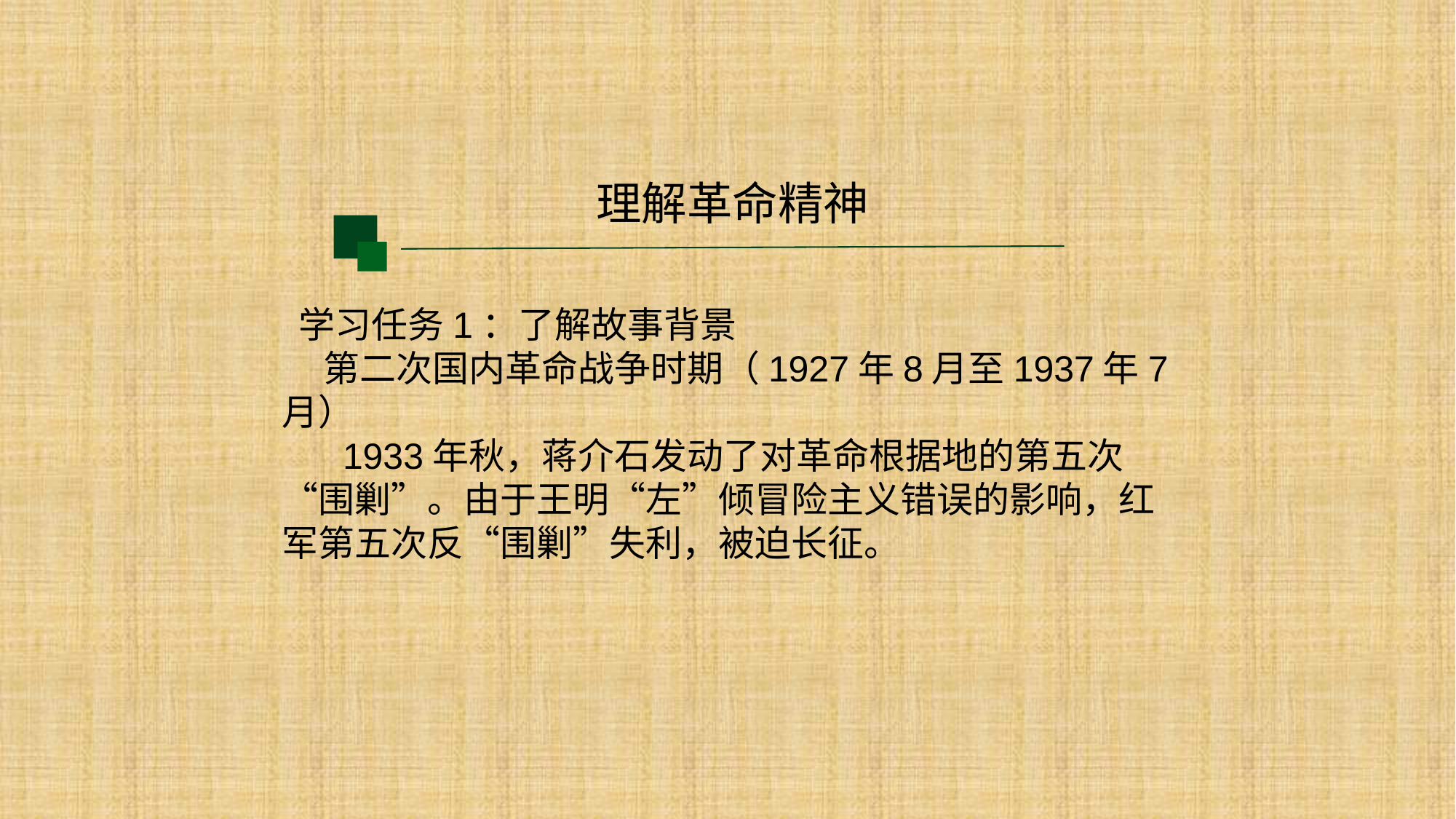

理解革命精神

 学习任务1：了解故事背景
    第二次国内革命战争时期（1927年8月至1937年7月）
      1933年秋，蒋介石发动了对革命根据地的第五次“围剿”。由于王明“左”倾冒险主义错误的影响，红军第五次反“围剿”失利，被迫长征。